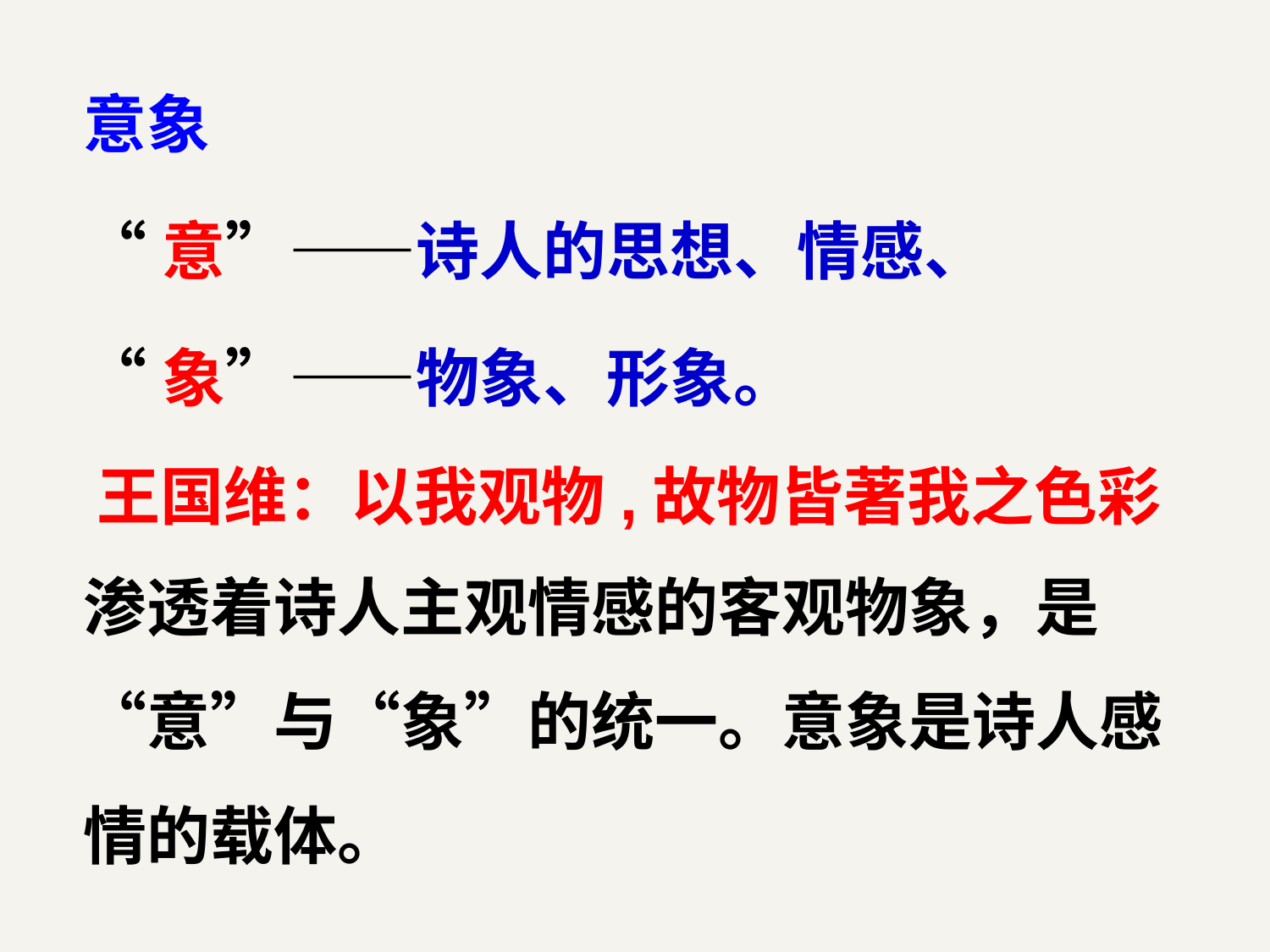

意象
“意”——诗人的思想、情感、
“象”——物象、形象。

渗透着诗人主观情感的客观物象，是“意”与“象”的统一。意象是诗人感情的载体。
王国维：以我观物,故物皆著我之色彩